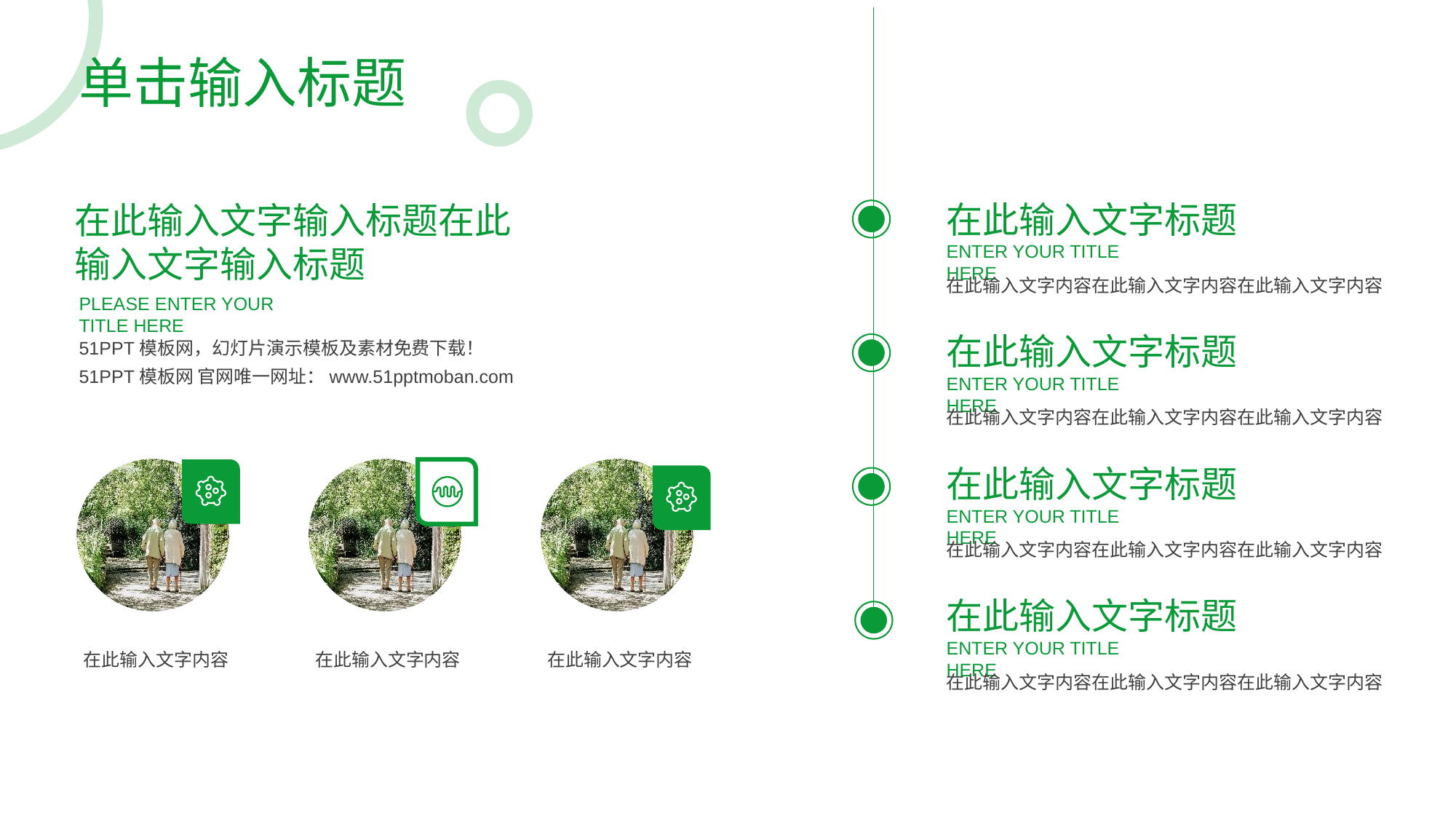

# 单击输入标题
在此输入文字标题
在此输入文字输入标题在此
输入文字输入标题

enter your title here
在此输入文字内容在此输入文字内容在此输入文字内容
please enter your title here
在此输入文字标题
51PPT模板网，幻灯片演示模板及素材免费下载！
51PPT模板网 官网唯一网址：www.51pptmoban.com

enter your title here
在此输入文字内容在此输入文字内容在此输入文字内容
在此输入文字标题

enter your title here
在此输入文字内容在此输入文字内容在此输入文字内容
在此输入文字标题

enter your title here
在此输入文字内容
在此输入文字内容
在此输入文字内容
在此输入文字内容在此输入文字内容在此输入文字内容